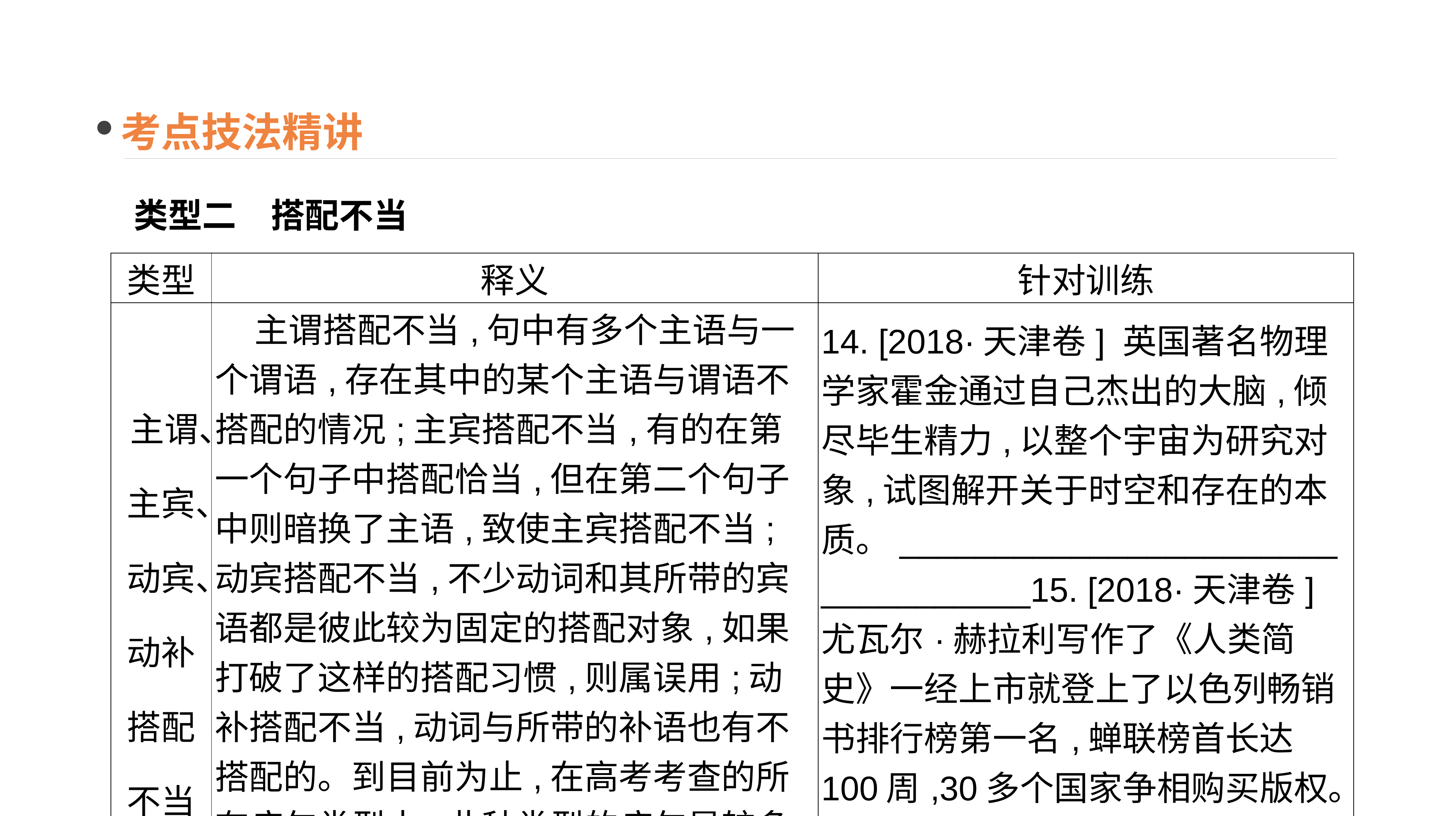

考点技法精讲

类型二　搭配不当
| 类型 | 释义 | 针对训练 |
| --- | --- | --- |
| 主谓、主宾、动宾、动补搭配不当 | 主谓搭配不当,句中有多个主语与一个谓语,存在其中的某个主语与谓语不搭配的情况;主宾搭配不当,有的在第一个句子中搭配恰当,但在第二个句子中则暗换了主语,致使主宾搭配不当;动宾搭配不当,不少动词和其所带的宾语都是彼此较为固定的搭配对象,如果打破了这样的搭配习惯,则属误用;动补搭配不当,动词与所带的补语也有不搭配的。到目前为止,在高考考查的所有病句类型中,此种类型的病句是较多的 | 14. [2018·天津卷] 英国著名物理学家霍金通过自己杰出的大脑,倾尽毕生精力,以整个宇宙为研究对象,试图解开关于时空和存在的本质。\_\_\_\_\_\_\_\_\_\_\_\_\_\_\_\_\_\_\_\_\_\_\_\_\_\_\_\_\_\_\_\_\_\_15. [2018·天津卷] 尤瓦尔·赫拉利写作了《人类简史》一经上市就登上了以色列畅销书排行榜第一名,蝉联榜首长达100周,30多个国家争相购买版权。\_\_\_\_\_\_\_\_\_\_\_\_\_\_\_\_\_\_\_\_\_\_\_\_\_\_\_\_\_\_\_\_\_\_ |